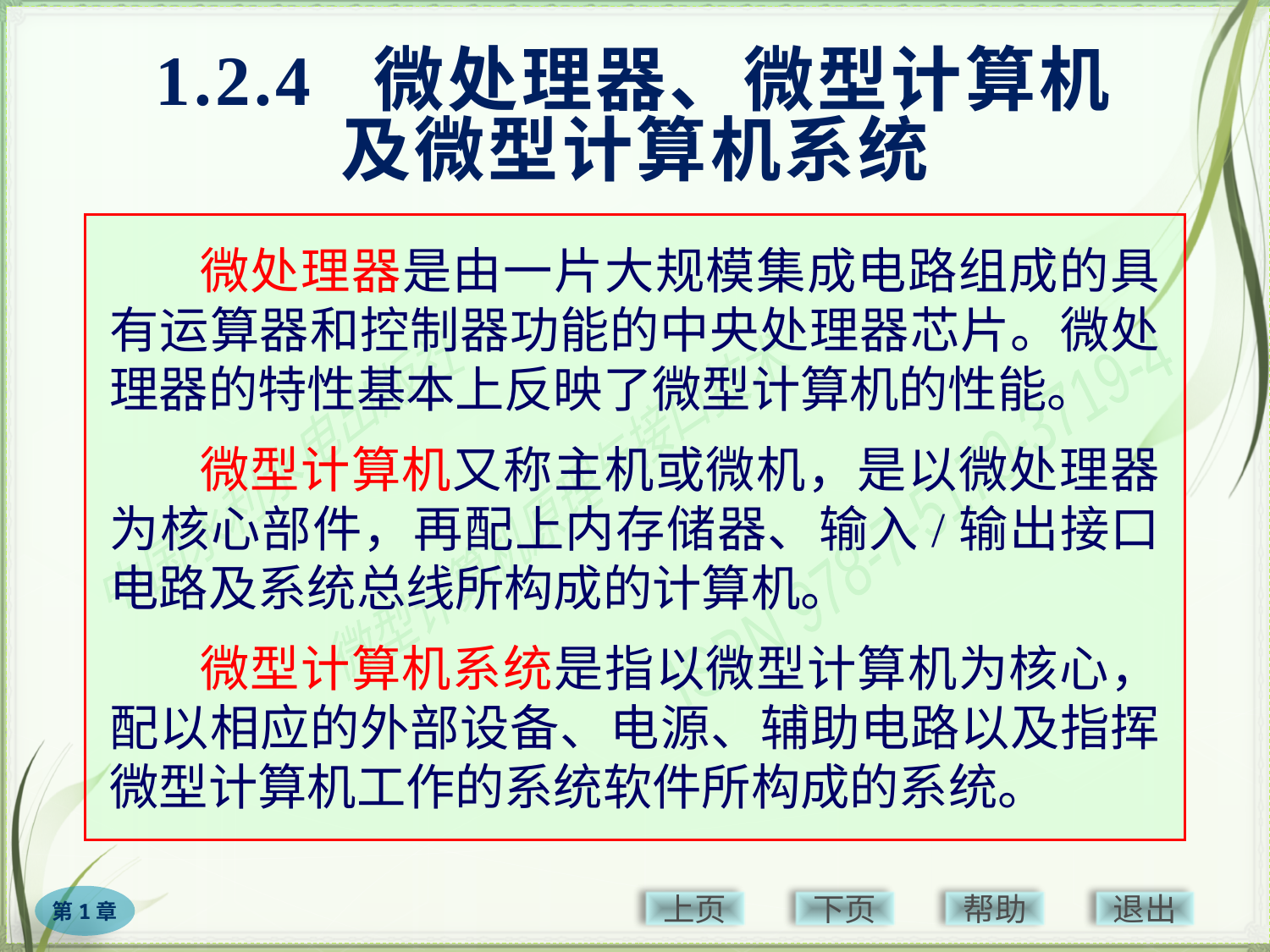

# 1.2.4  微处理器、微型计算机 及微型计算机系统
微处理器是由一片大规模集成电路组成的具有运算器和控制器功能的中央处理器芯片。微处理器的特性基本上反映了微型计算机的性能。
微型计算机又称主机或微机，是以微处理器为核心部件，再配上内存储器、输入/输出接口电路及系统总线所构成的计算机。
微型计算机系统是指以微型计算机为核心，配以相应的外部设备、电源、辅助电路以及指挥微型计算机工作的系统软件所构成的系统。